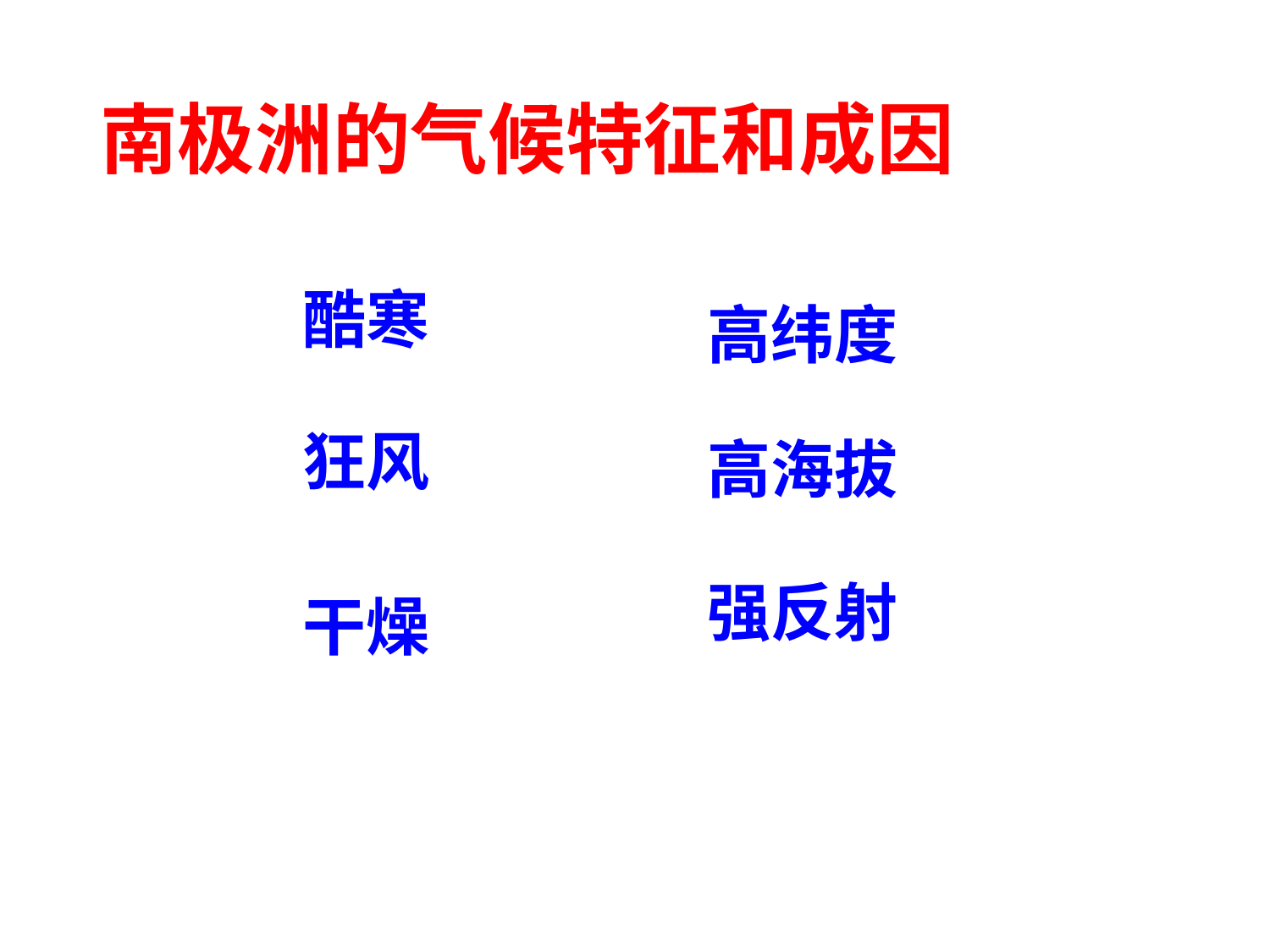

# 南极洲的气候特征和成因
酷寒
高纬度
狂风
高海拔
强反射
干燥